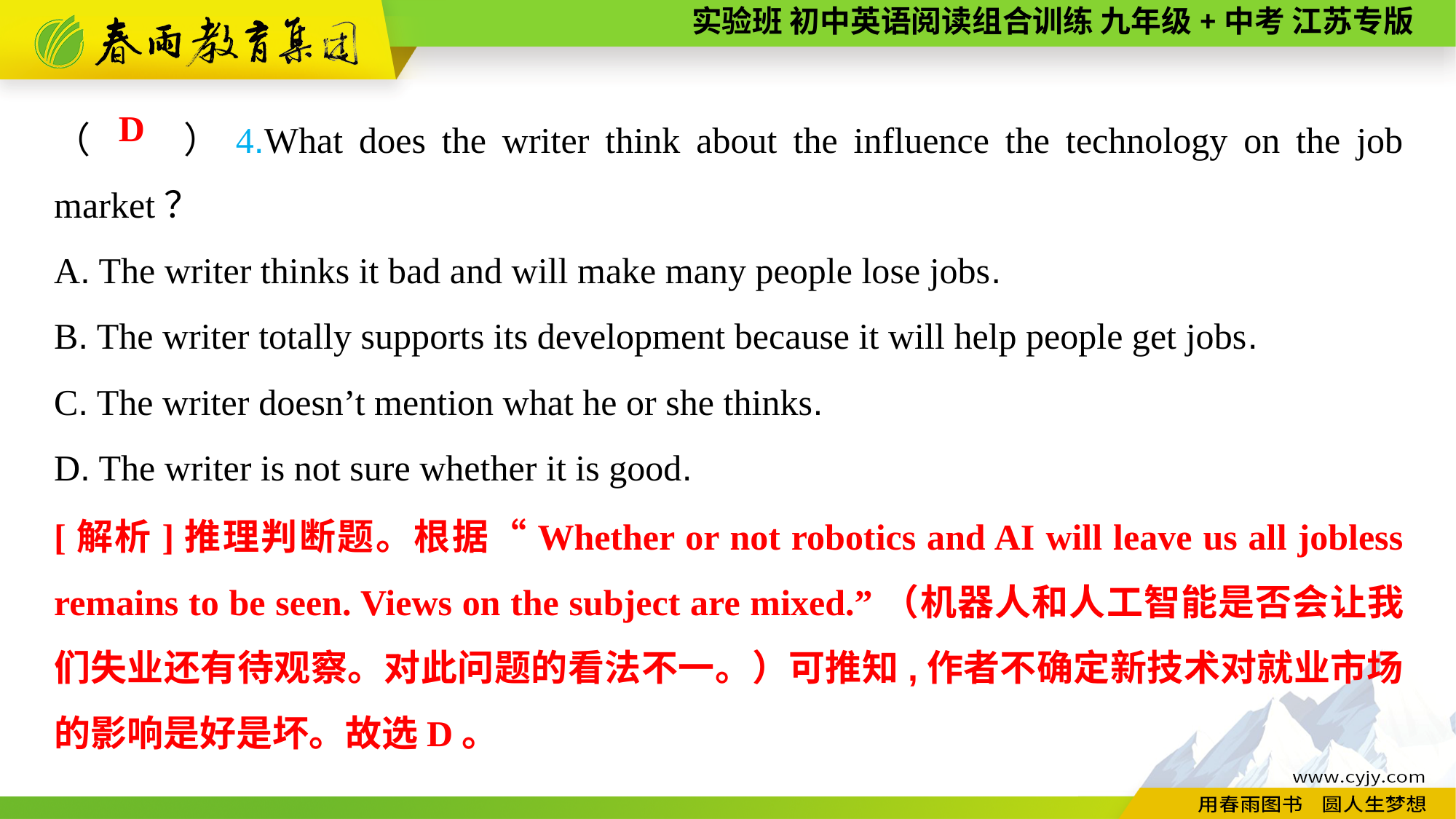

（　　）4.What does the writer think about the influence the technology on the job market？
A. The writer thinks it bad and will make many people lose jobs.
B. The writer totally supports its development because it will help people get jobs.
C. The writer doesn’t mention what he or she thinks.
D. The writer is not sure whether it is good.
D
[解析]推理判断题。根据“Whether or not robotics and AI will leave us all jobless remains to be seen. Views on the subject are mixed.”（机器人和人工智能是否会让我们失业还有待观察。对此问题的看法不一。）可推知,作者不确定新技术对就业市场的影响是好是坏。故选D。